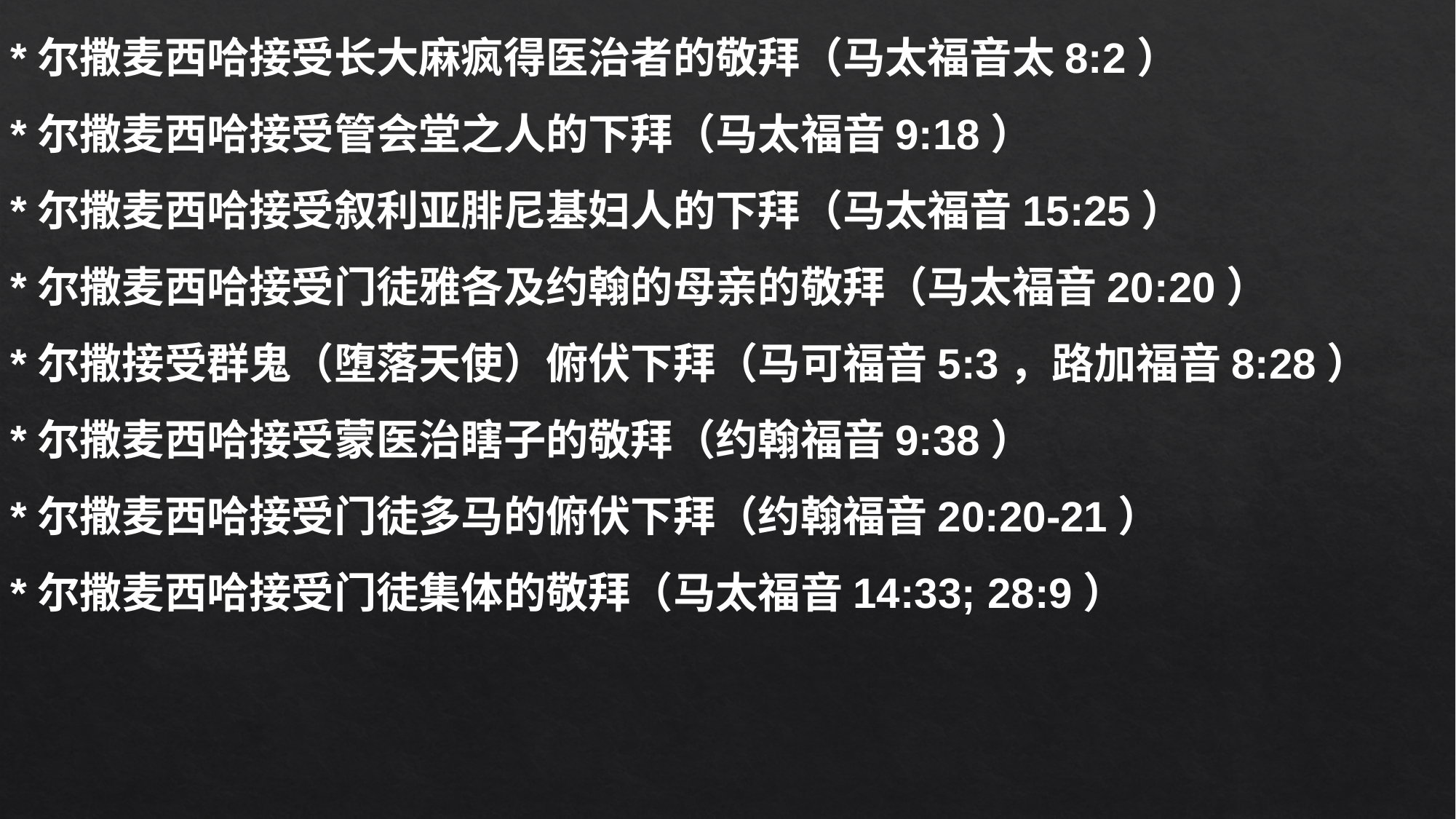

*尔撒麦西哈接受长大麻疯得医治者的敬拜（马太福音太8:2）
*尔撒麦西哈接受管会堂之人的下拜（马太福音9:18）
*尔撒麦西哈接受叙利亚腓尼基妇人的下拜（马太福音15:25）
*尔撒麦西哈接受门徒雅各及约翰的母亲的敬拜（马太福音20:20）
*尔撒接受群鬼（堕落天使）俯伏下拜（马可福音5:3，路加福音8:28）
*尔撒麦西哈接受蒙医治瞎子的敬拜（约翰福音9:38）
*尔撒麦西哈接受门徒多马的俯伏下拜（约翰福音20:20-21）
*尔撒麦西哈接受门徒集体的敬拜（马太福音14:33; 28:9）